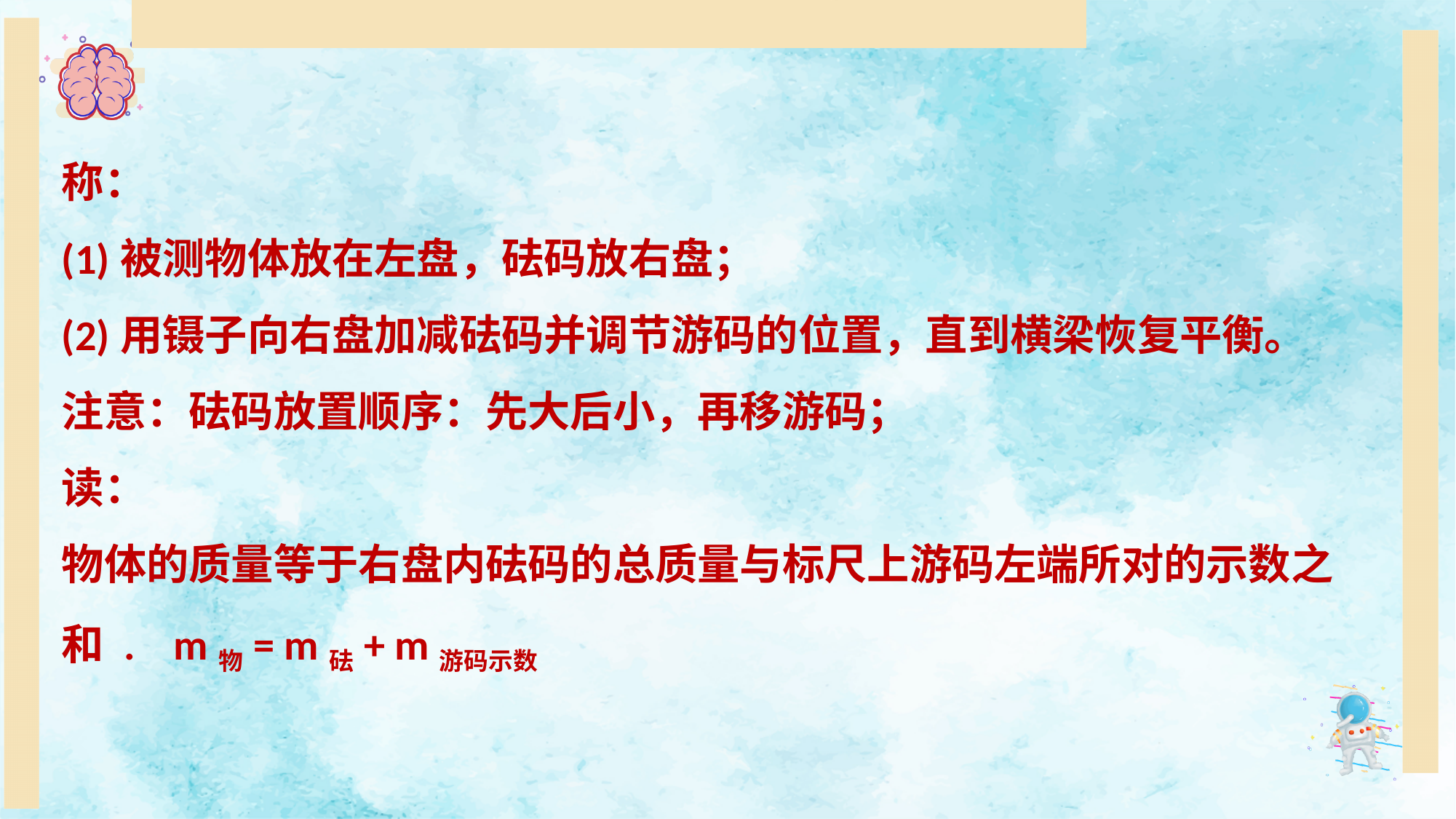

称：
(1)被测物体放在左盘，砝码放右盘；
(2)用镊子向右盘加减砝码并调节游码的位置，直到横梁恢复平衡。
注意：砝码放置顺序：先大后小，再移游码；
读：
物体的质量等于右盘内砝码的总质量与标尺上游码左端所对的示数之和 .    m物= m砝+ m游码示数